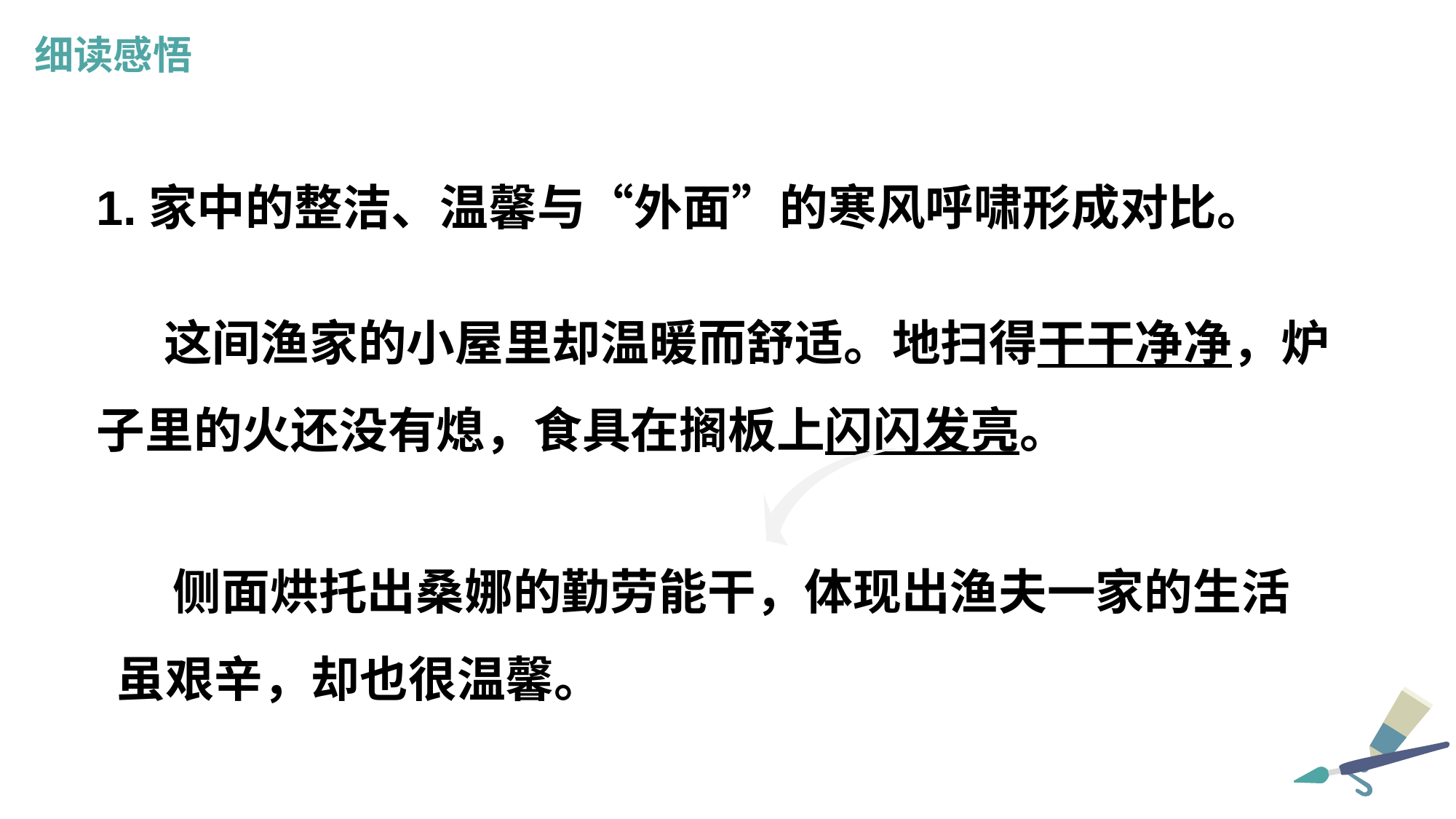

细读感悟
1.家中的整洁、温馨与“外面”的寒风呼啸形成对比。

     这间渔家的小屋里却温暖而舒适。地扫得干干净净，炉子里的火还没有熄，食具在搁板上闪闪发亮。

    侧面烘托出桑娜的勤劳能干，体现出渔夫一家的生活虽艰辛，却也很温馨。